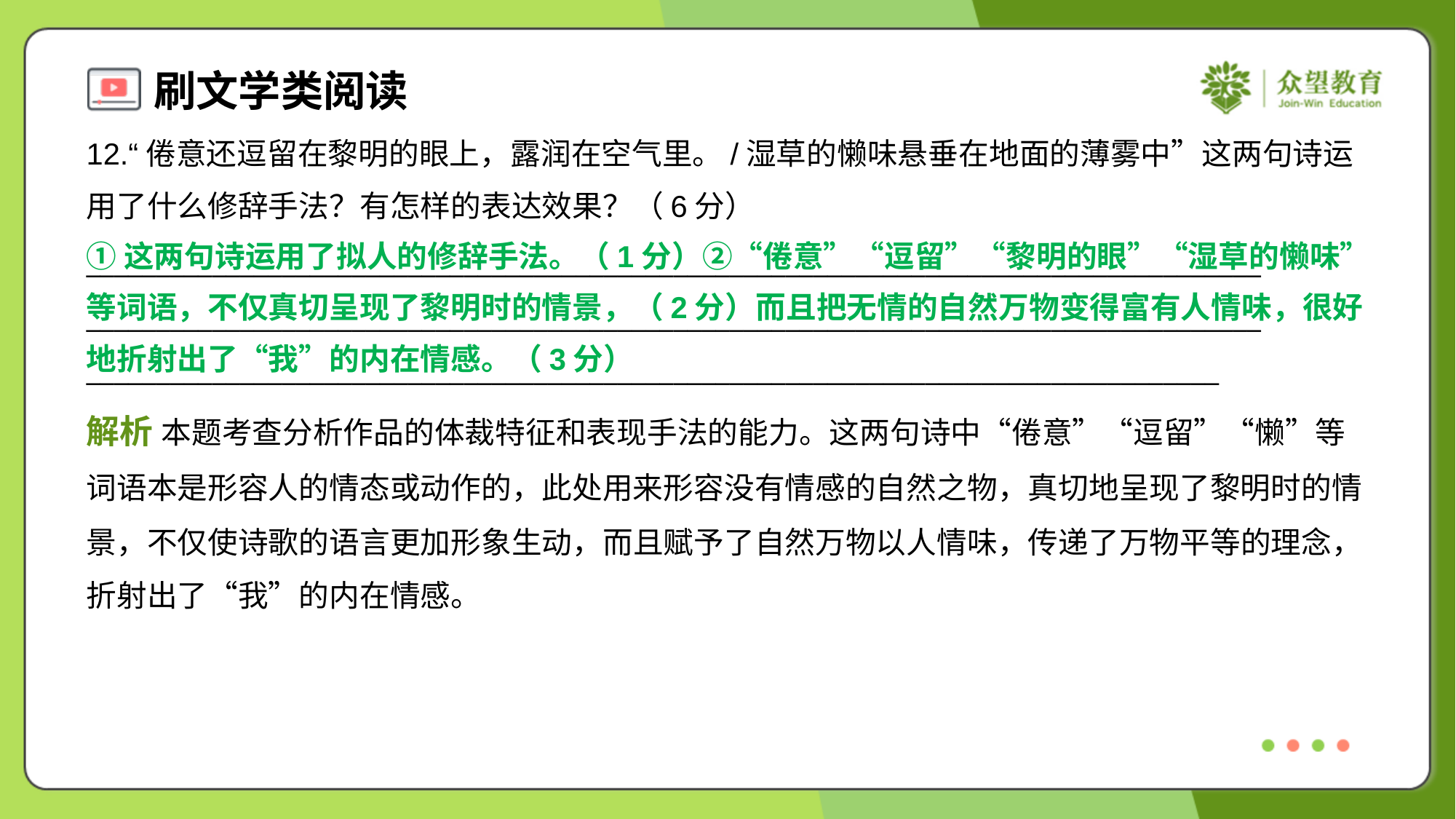

12.“倦意还逗留在黎明的眼上，露润在空气里。/湿草的懒味悬垂在地面的薄雾中”这两句诗运
用了什么修辞手法？有怎样的表达效果？（6分）
①这两句诗运用了拟人的修辞手法。（1分）②“倦意”“逗留”“黎明的眼”“湿草的懒味”
等词语，不仅真切呈现了黎明时的情景，（2分）而且把无情的自然万物变得富有人情味，很好
地折射出了“我”的内在情感。（3分）
____________________________________________________________________________________
____________________________________________________________________________________
_________________________________________________________________________________
解析 本题考查分析作品的体裁特征和表现手法的能力。这两句诗中“倦意”“逗留”“懒”等
词语本是形容人的情态或动作的，此处用来形容没有情感的自然之物，真切地呈现了黎明时的情
景，不仅使诗歌的语言更加形象生动，而且赋予了自然万物以人情味，传递了万物平等的理念，
折射出了“我”的内在情感。